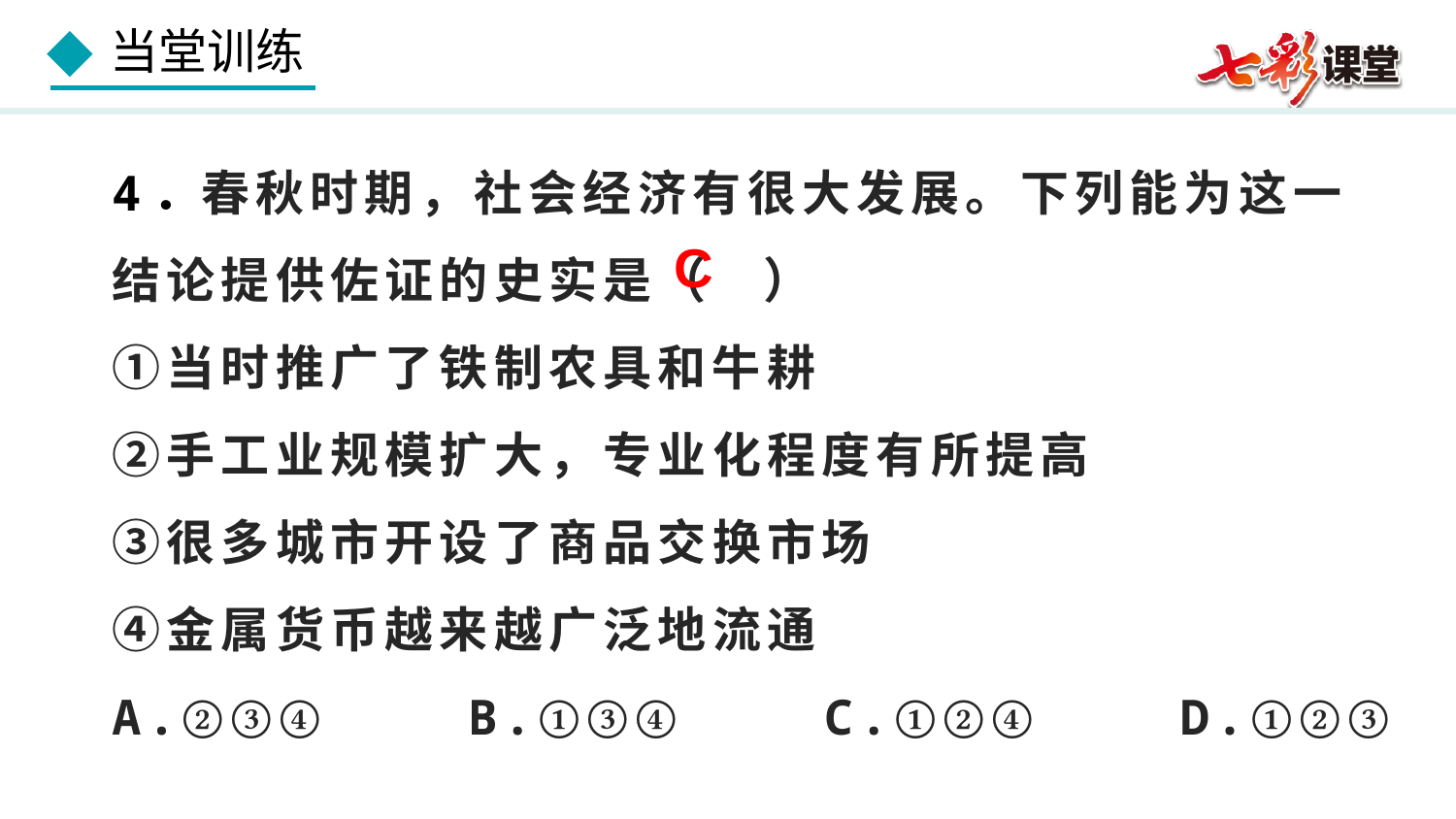

4．春秋时期，社会经济有很大发展。下列能为这一结论提供佐证的史实是（   ）
①当时推广了铁制农具和牛耕
②手工业规模扩大，专业化程度有所提高
③很多城市开设了商品交换市场
④金属货币越来越广泛地流通
A.②③④    B.①③④    C.①②④    D.①②③
C